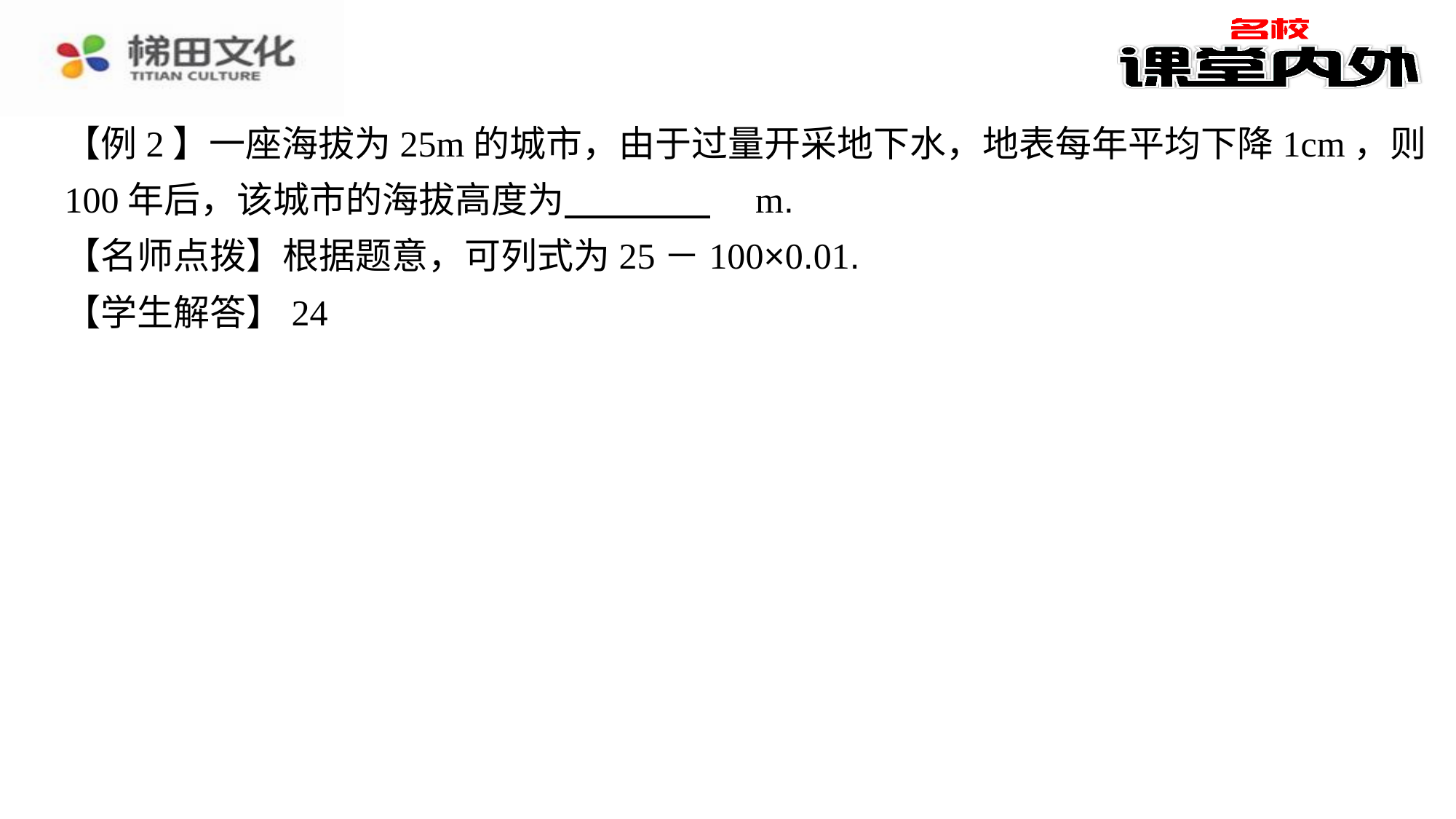

【例2】一座海拔为25m的城市，由于过量开采地下水，地表每年平均下降1cm，则
100年后，该城市的海拔高度为 　　　　　m.
【名师点拨】根据题意，可列式为25－100×0.01.
【学生解答】24